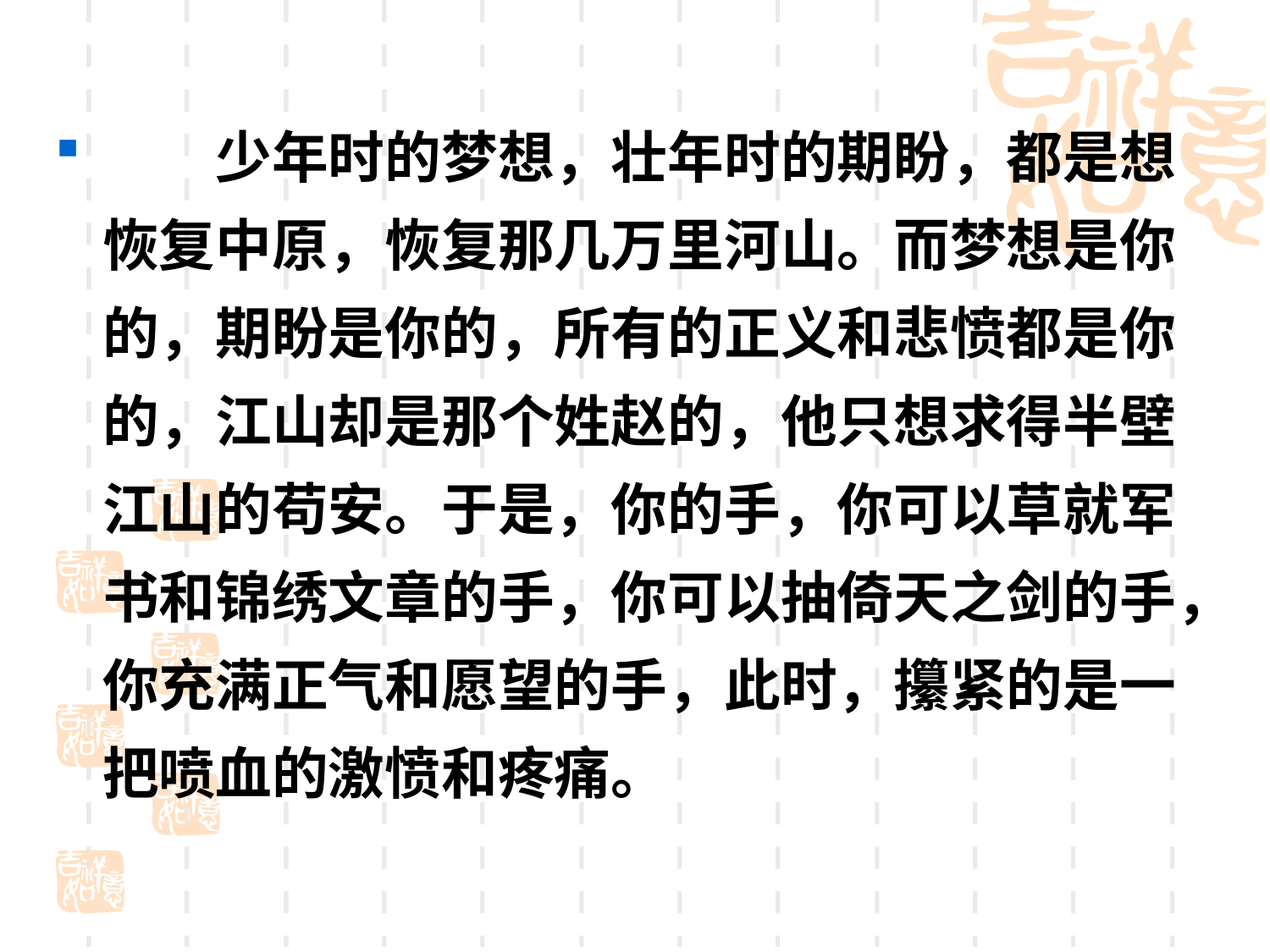

少年时的梦想，壮年时的期盼，都是想恢复中原，恢复那几万里河山。而梦想是你的，期盼是你的，所有的正义和悲愤都是你的，江山却是那个姓赵的，他只想求得半壁江山的苟安。于是，你的手，你可以草就军书和锦绣文章的手，你可以抽倚天之剑的手，你充满正气和愿望的手，此时，攥紧的是一把喷血的激愤和疼痛。